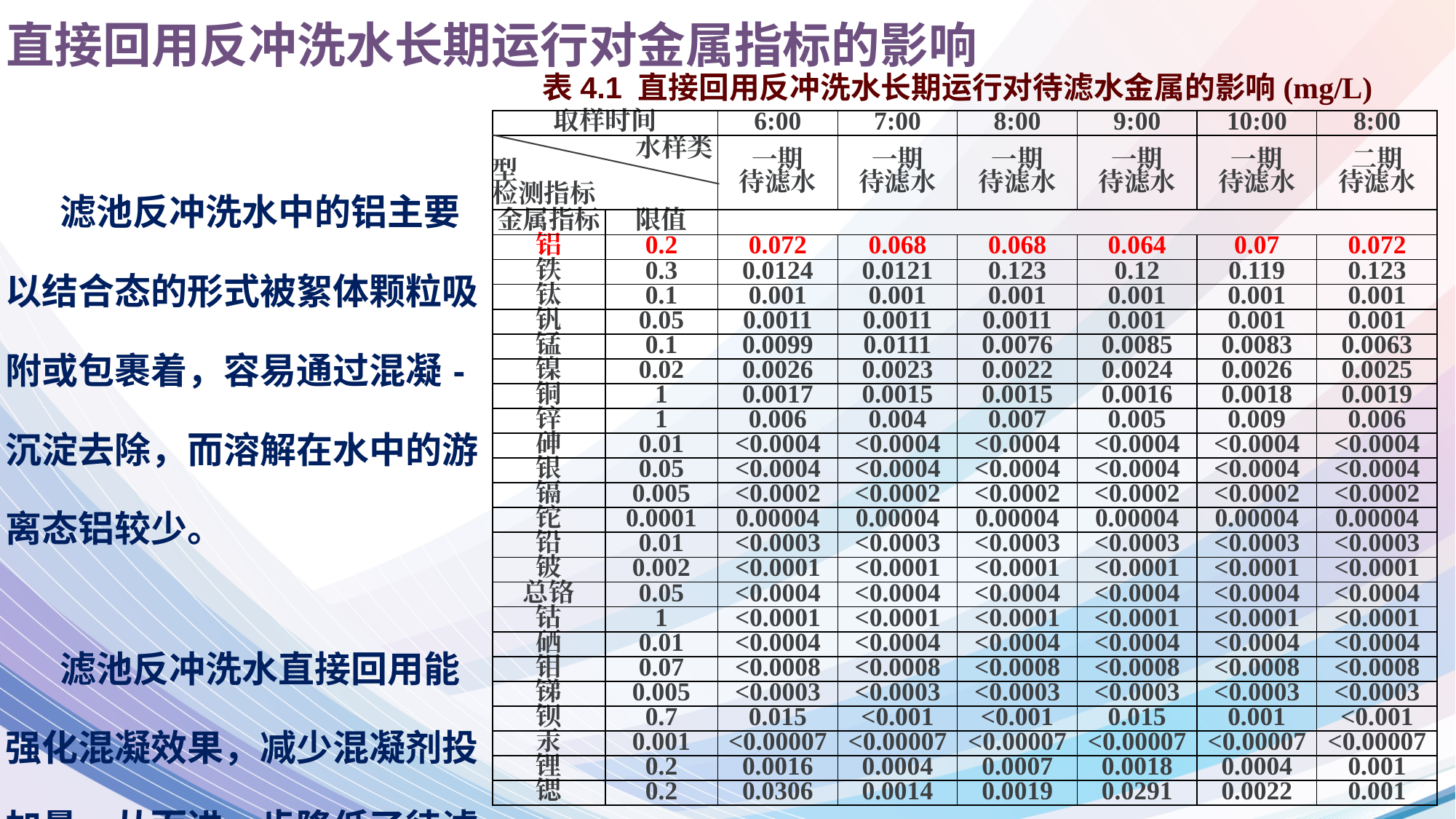

# 直接回用反冲洗水长期运行对金属指标的影响
表4.1 直接回用反冲洗水长期运行对待滤水金属的影响(mg/L)

滤池反冲洗水中的铝主要以结合态的形式被絮体颗粒吸附或包裹着，容易通过混凝-沉淀去除，而溶解在水中的游离态铝较少。

滤池反冲洗水直接回用能强化混凝效果，减少混凝剂投加量，从而进一步降低了待滤水的铝含量。
| 取样时间 |  | 6:00 | 7:00 | 8:00 | 9:00 | 10:00 | 8:00 |
| --- | --- | --- | --- | --- | --- | --- | --- |
| 水样类型 检测指标 |  | 一期 待滤水 | 一期 待滤水 | 一期 待滤水 | 一期 待滤水 | 一期 待滤水 | 二期 待滤水 |
| 金属指标 | 限值 |  |  |  |  |  |  |
| 铝 | 0.2 | 0.072 | 0.068 | 0.068 | 0.064 | 0.07 | 0.072 |
| 铁 | 0.3 | 0.0124 | 0.0121 | 0.123 | 0.12 | 0.119 | 0.123 |
| 钛 | 0.1 | 0.001 | 0.001 | 0.001 | 0.001 | 0.001 | 0.001 |
| 钒 | 0.05 | 0.0011 | 0.0011 | 0.0011 | 0.001 | 0.001 | 0.001 |
| 锰 | 0.1 | 0.0099 | 0.0111 | 0.0076 | 0.0085 | 0.0083 | 0.0063 |
| 镍 | 0.02 | 0.0026 | 0.0023 | 0.0022 | 0.0024 | 0.0026 | 0.0025 |
| 铜 | 1 | 0.0017 | 0.0015 | 0.0015 | 0.0016 | 0.0018 | 0.0019 |
| 锌 | 1 | 0.006 | 0.004 | 0.007 | 0.005 | 0.009 | 0.006 |
| 砷 | 0.01 | <0.0004 | <0.0004 | <0.0004 | <0.0004 | <0.0004 | <0.0004 |
| 银 | 0.05 | <0.0004 | <0.0004 | <0.0004 | <0.0004 | <0.0004 | <0.0004 |
| 镉 | 0.005 | <0.0002 | <0.0002 | <0.0002 | <0.0002 | <0.0002 | <0.0002 |
| 铊 | 0.0001 | 0.00004 | 0.00004 | 0.00004 | 0.00004 | 0.00004 | 0.00004 |
| 铅 | 0.01 | <0.0003 | <0.0003 | <0.0003 | <0.0003 | <0.0003 | <0.0003 |
| 铍 | 0.002 | <0.0001 | <0.0001 | <0.0001 | <0.0001 | <0.0001 | <0.0001 |
| 总铬 | 0.05 | <0.0004 | <0.0004 | <0.0004 | <0.0004 | <0.0004 | <0.0004 |
| 钴 | 1 | <0.0001 | <0.0001 | <0.0001 | <0.0001 | <0.0001 | <0.0001 |
| 硒 | 0.01 | <0.0004 | <0.0004 | <0.0004 | <0.0004 | <0.0004 | <0.0004 |
| 钼 | 0.07 | <0.0008 | <0.0008 | <0.0008 | <0.0008 | <0.0008 | <0.0008 |
| 锑 | 0.005 | <0.0003 | <0.0003 | <0.0003 | <0.0003 | <0.0003 | <0.0003 |
| 钡 | 0.7 | 0.015 | <0.001 | <0.001 | 0.015 | 0.001 | <0.001 |
| 汞 | 0.001 | <0.00007 | <0.00007 | <0.00007 | <0.00007 | <0.00007 | <0.00007 |
| 锂 | 0.2 | 0.0016 | 0.0004 | 0.0007 | 0.0018 | 0.0004 | 0.001 |
| 锶 | 0.2 | 0.0306 | 0.0014 | 0.0019 | 0.0291 | 0.0022 | 0.001 |